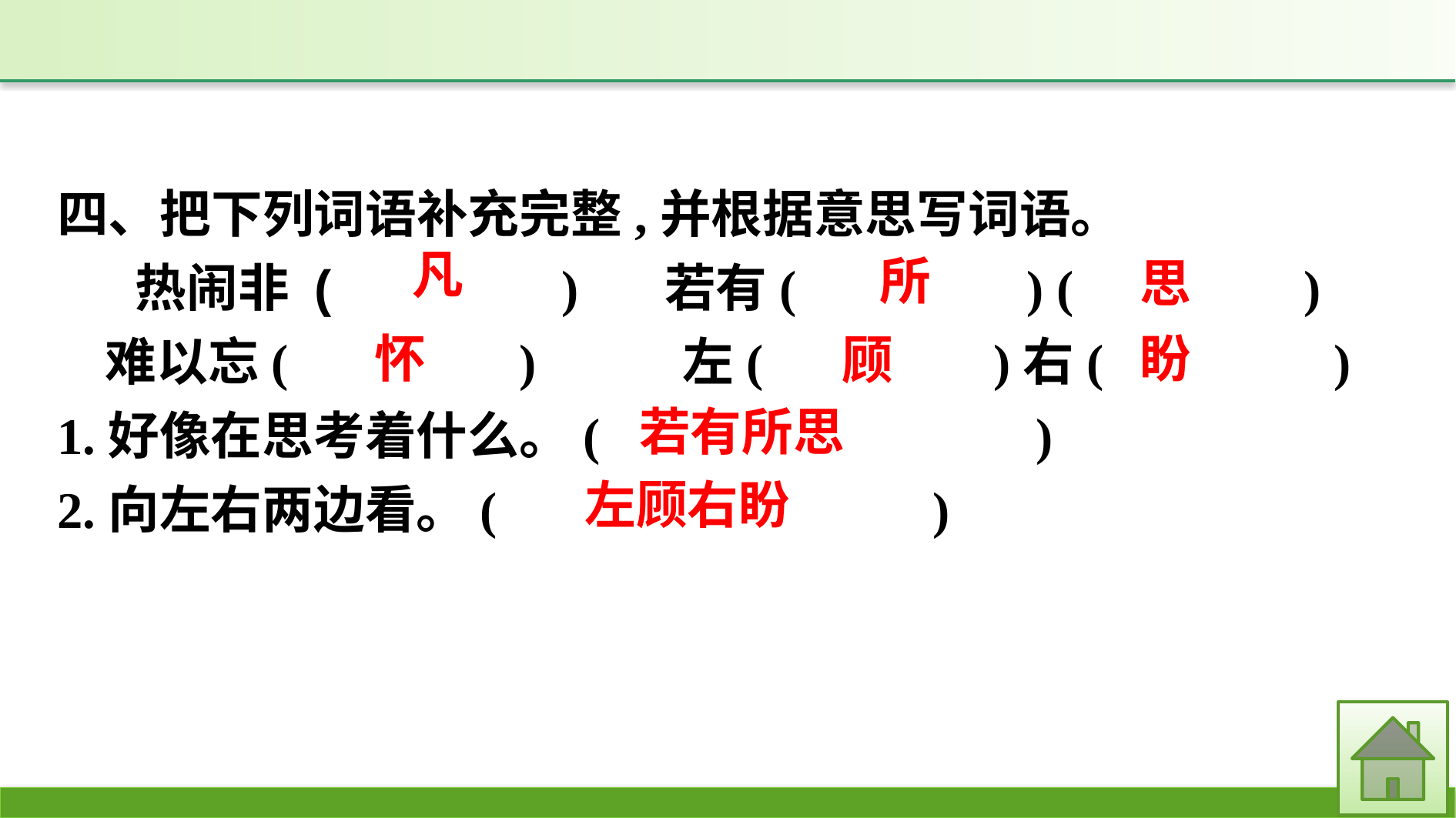

四、把下列词语补充完整,并根据意思写词语。
热闹非 (　　　　)	若有(　　　　) (　　　　)
难以忘(　　　　) 		左(　　　　)右(　　　　)
1.好像在思考着什么。(　　　　　　　　)
2.向左右两边看。(　　　　　　　　)
凡
所
思
盼
怀
顾
若有所思
左顾右盼